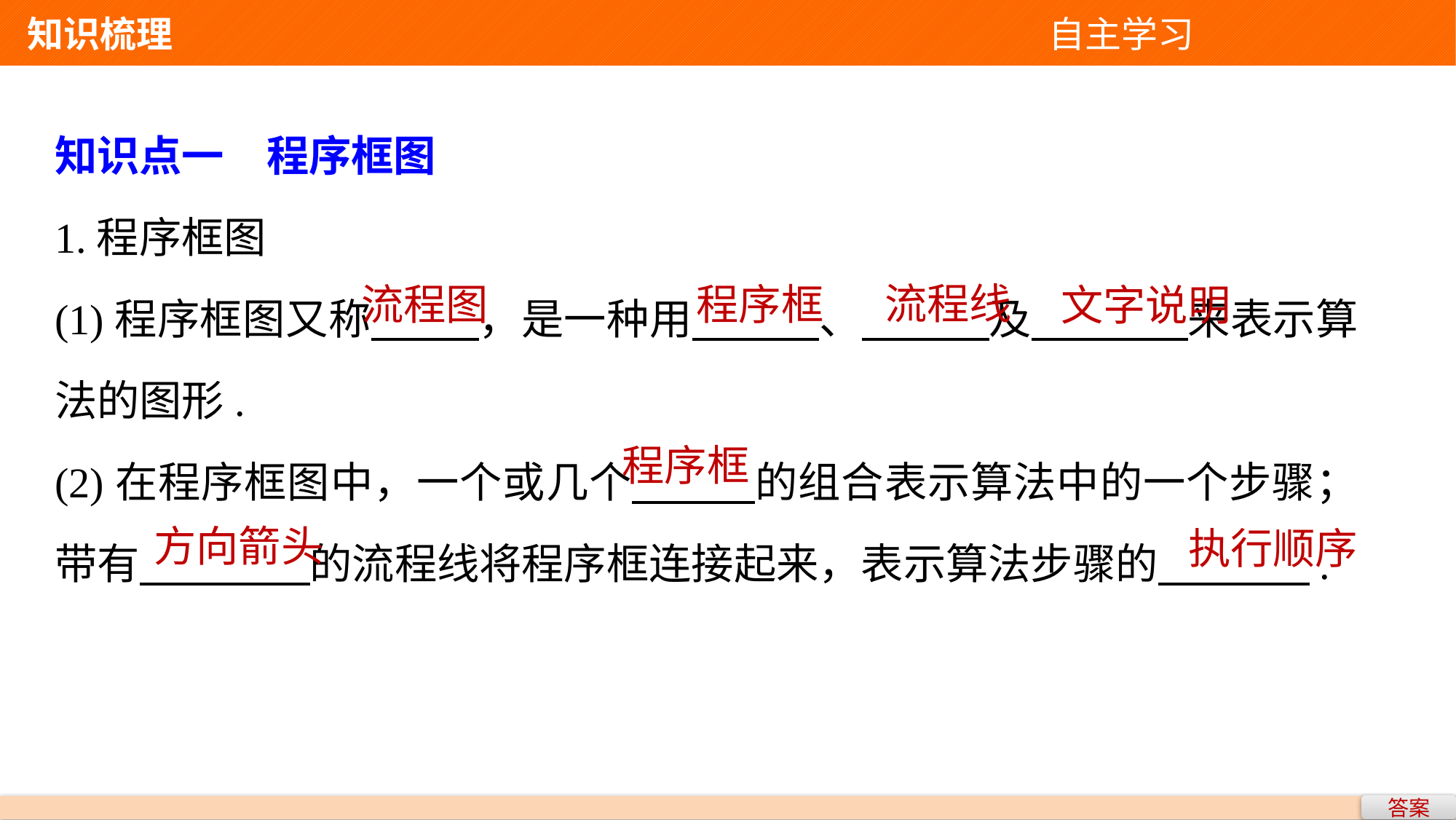

知识梳理                                                                                                           自主学习
知识点一　程序框图
1.程序框图
(1)程序框图又称           ，是一种用             、             及                来表示算法的图形.
(2)在程序框图中，一个或几个            的组合表示算法中的一个步骤；带有                  的流程线将程序框连接起来，表示算法步骤的                .
流程线
流程图
程序框
文字说明
程序框
方向箭头
执行顺序
答案